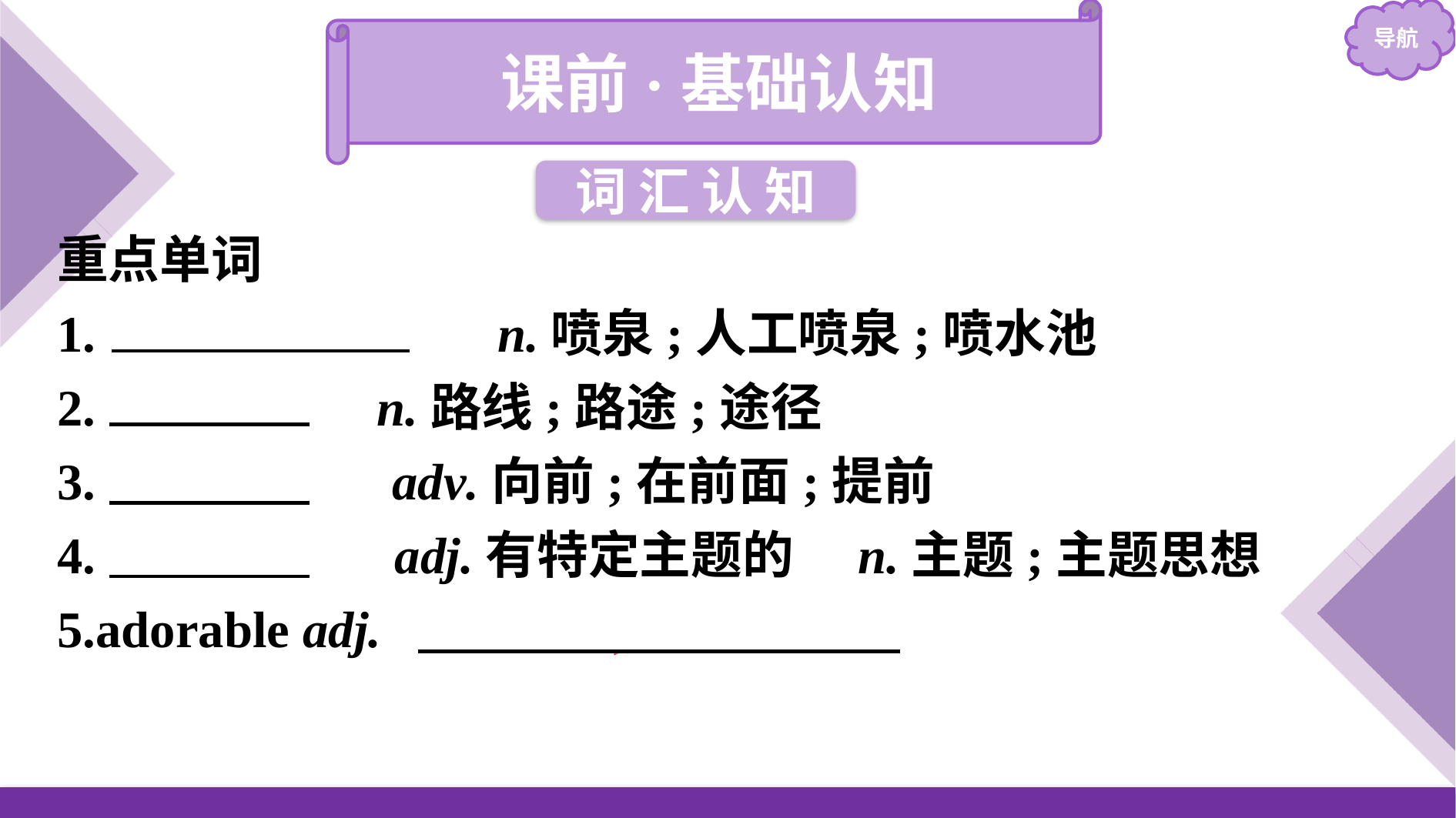

课前·基础认知
词 汇 认 知
重点单词
1.　fountain　　 n.喷泉;人工喷泉;喷水池
2.　route　 n.路线;路途;途径
3.　ahead　 adv.向前;在前面;提前
4.　theme　 adj.有特定主题的　n.主题;主题思想
5.adorable adj.　可爱的;讨人喜爱的